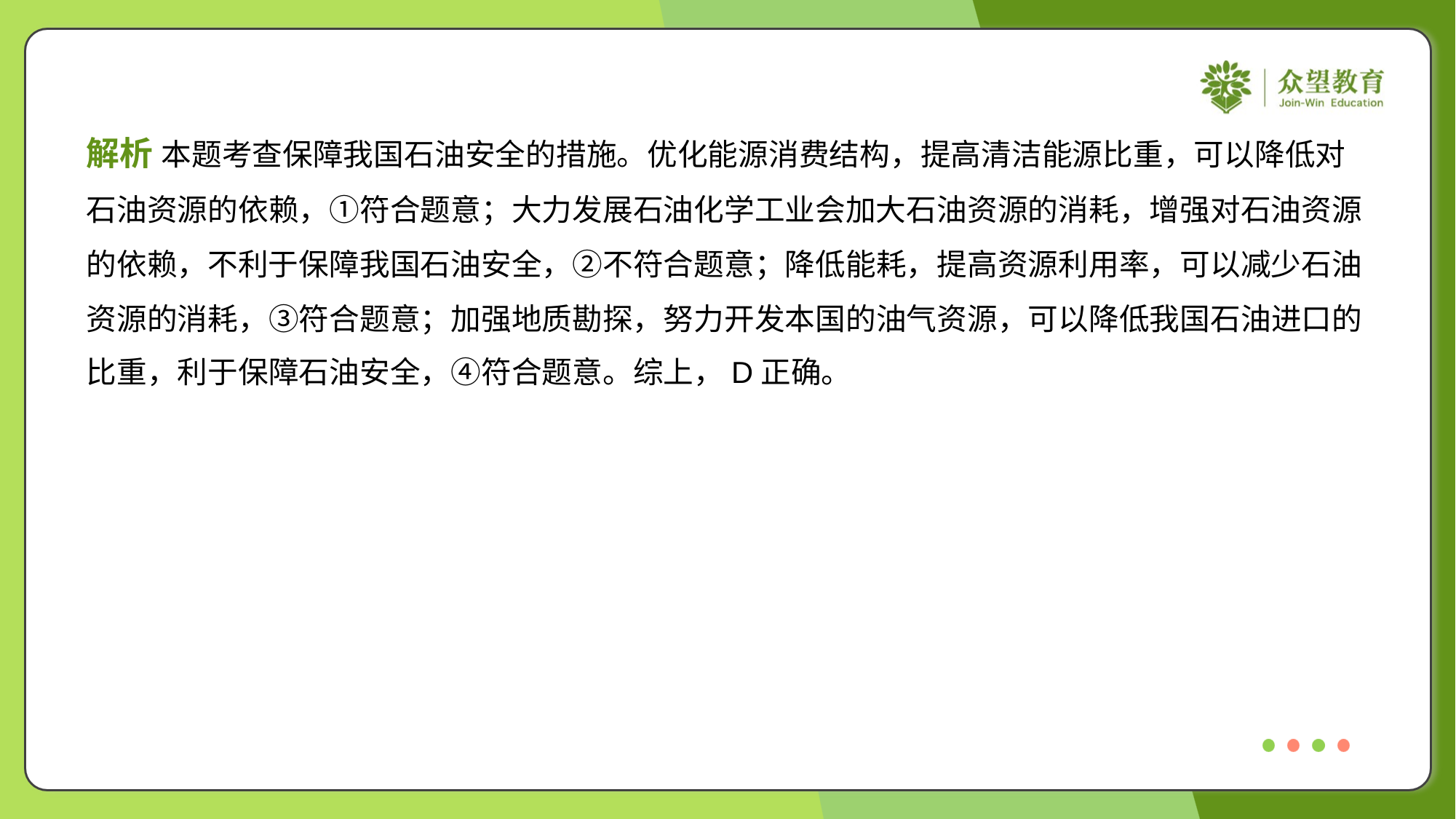

解析 本题考查保障我国石油安全的措施。优化能源消费结构，提高清洁能源比重，可以降低对
石油资源的依赖，①符合题意；大力发展石油化学工业会加大石油资源的消耗，增强对石油资源
的依赖，不利于保障我国石油安全，②不符合题意；降低能耗，提高资源利用率，可以减少石油
资源的消耗，③符合题意；加强地质勘探，努力开发本国的油气资源，可以降低我国石油进口的
比重，利于保障石油安全，④符合题意。综上，D正确。